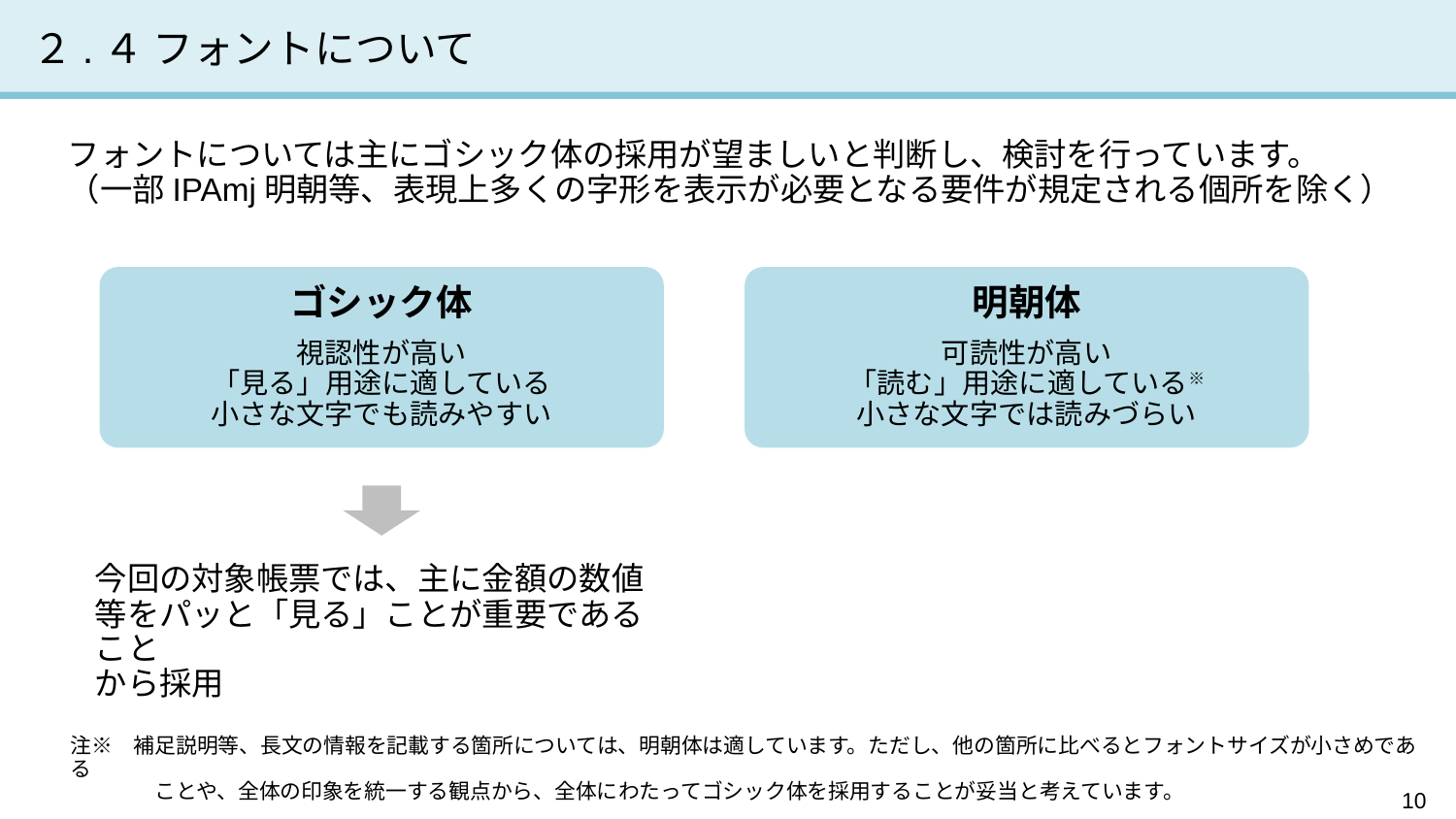

# ２.４ フォントについて
フォントについては主にゴシック体の採用が望ましいと判断し、検討を行っています。
（一部IPAmj明朝等、表現上多くの字形を表示が必要となる要件が規定される個所を除く）
ゴシック体

視認性が高い
「見る」用途に適している
小さな文字でも読みやすい
明朝体

可読性が高い
「読む」用途に適している※
小さな文字では読みづらい

今回の対象帳票では、主に金額の数値等をパッと「見る」ことが重要であること
から採用
注※　補足説明等、長文の情報を記載する箇所については、明朝体は適しています。ただし、他の箇所に比べるとフォントサイズが小さめである
　　　　ことや、全体の印象を統一する観点から、全体にわたってゴシック体を採用することが妥当と考えています。